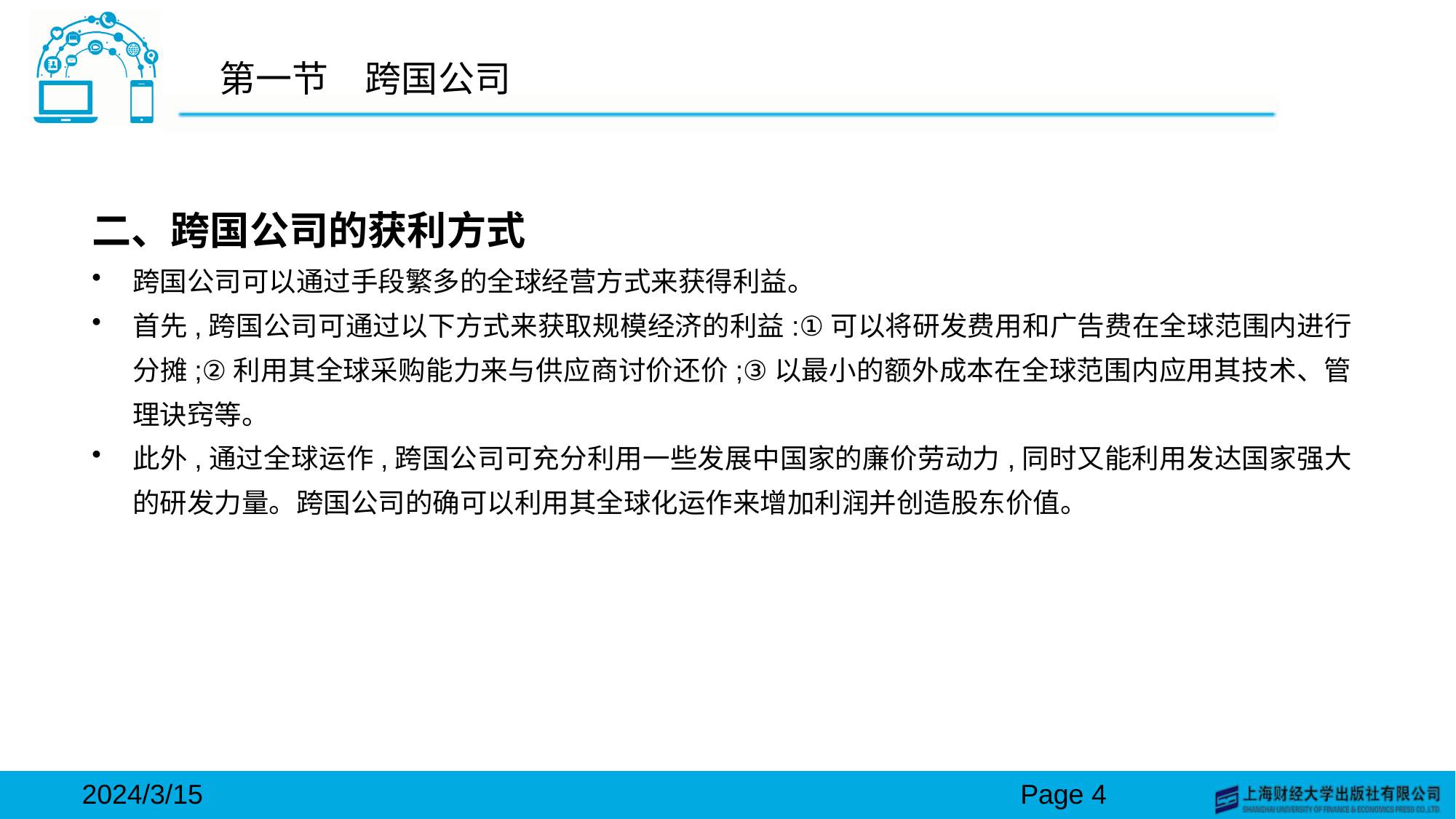

# 第一节　跨国公司
二、跨国公司的获利方式
跨国公司可以通过手段繁多的全球经营方式来获得利益。
首先,跨国公司可通过以下方式来获取规模经济的利益:①可以将研发费用和广告费在全球范围内进行分摊;②利用其全球采购能力来与供应商讨价还价;③以最小的额外成本在全球范围内应用其技术、管理诀窍等。
此外,通过全球运作,跨国公司可充分利用一些发展中国家的廉价劳动力,同时又能利用发达国家强大的研发力量。跨国公司的确可以利用其全球化运作来增加利润并创造股东价值。

2024/3/15
Page 4